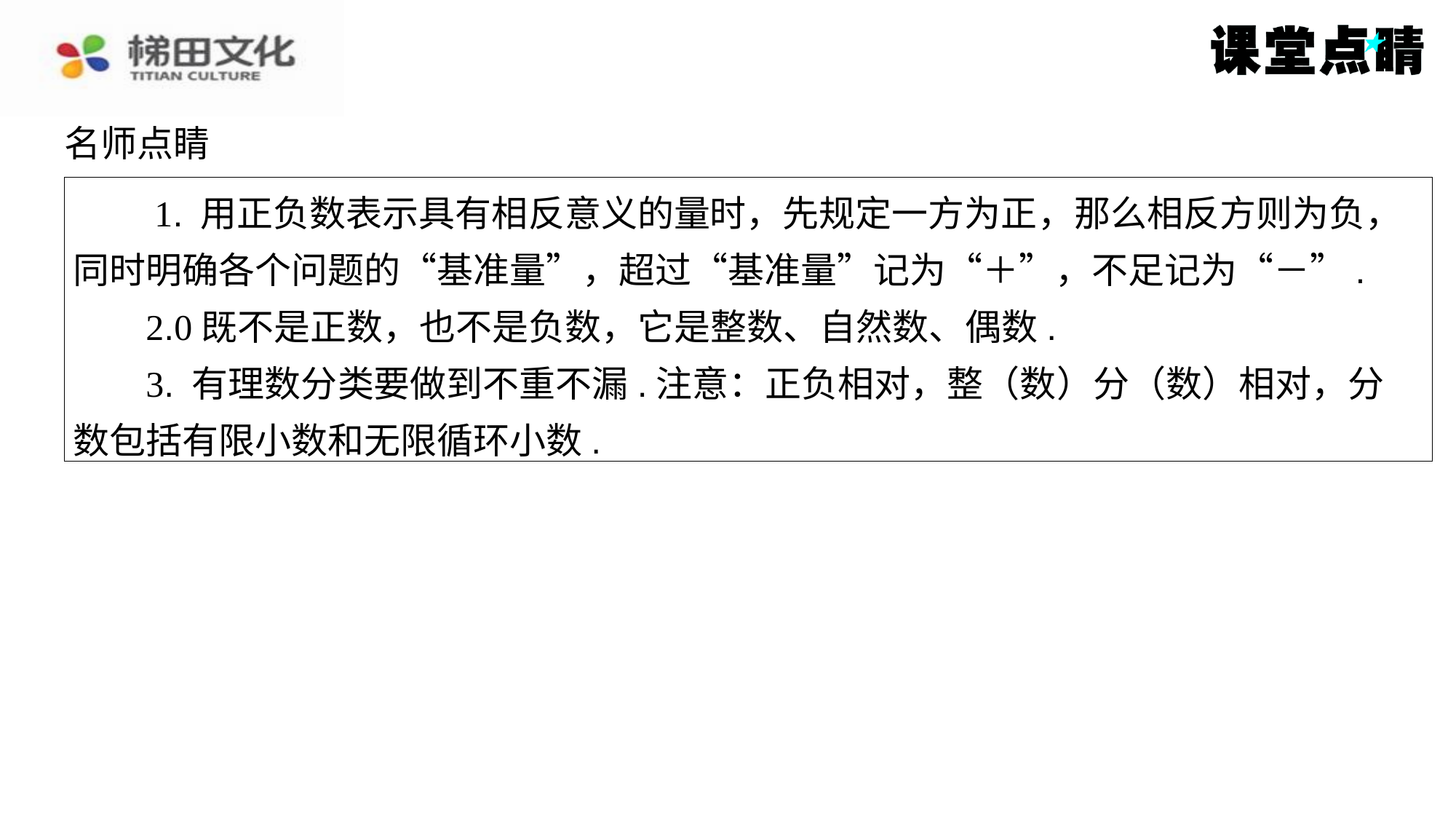

名师点睛
　　1. 用正负数表示具有相反意义的量时，先规定一方为正，那么相反方则为负，同时明确各个问题的“基准量”，超过“基准量”记为“＋”，不足记为“－”.
2.0既不是正数，也不是负数，它是整数、自然数、偶数.
3. 有理数分类要做到不重不漏.注意：正负相对，整（数）分（数）相对，分
数包括有限小数和无限循环小数.